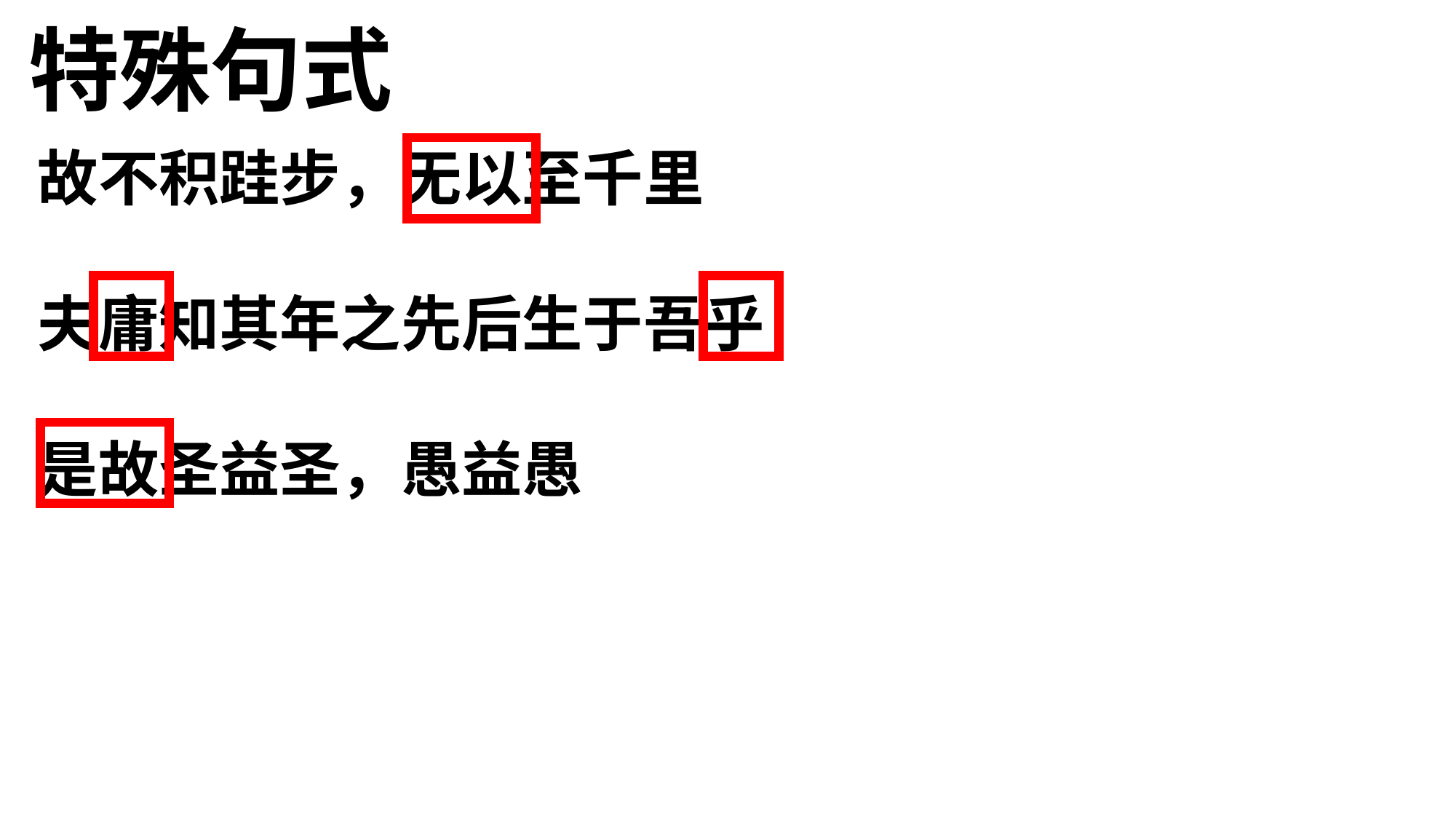

特殊句式
故不积跬步，无以至千里

夫庸知其年之先后生于吾乎

是故圣益圣，愚益愚